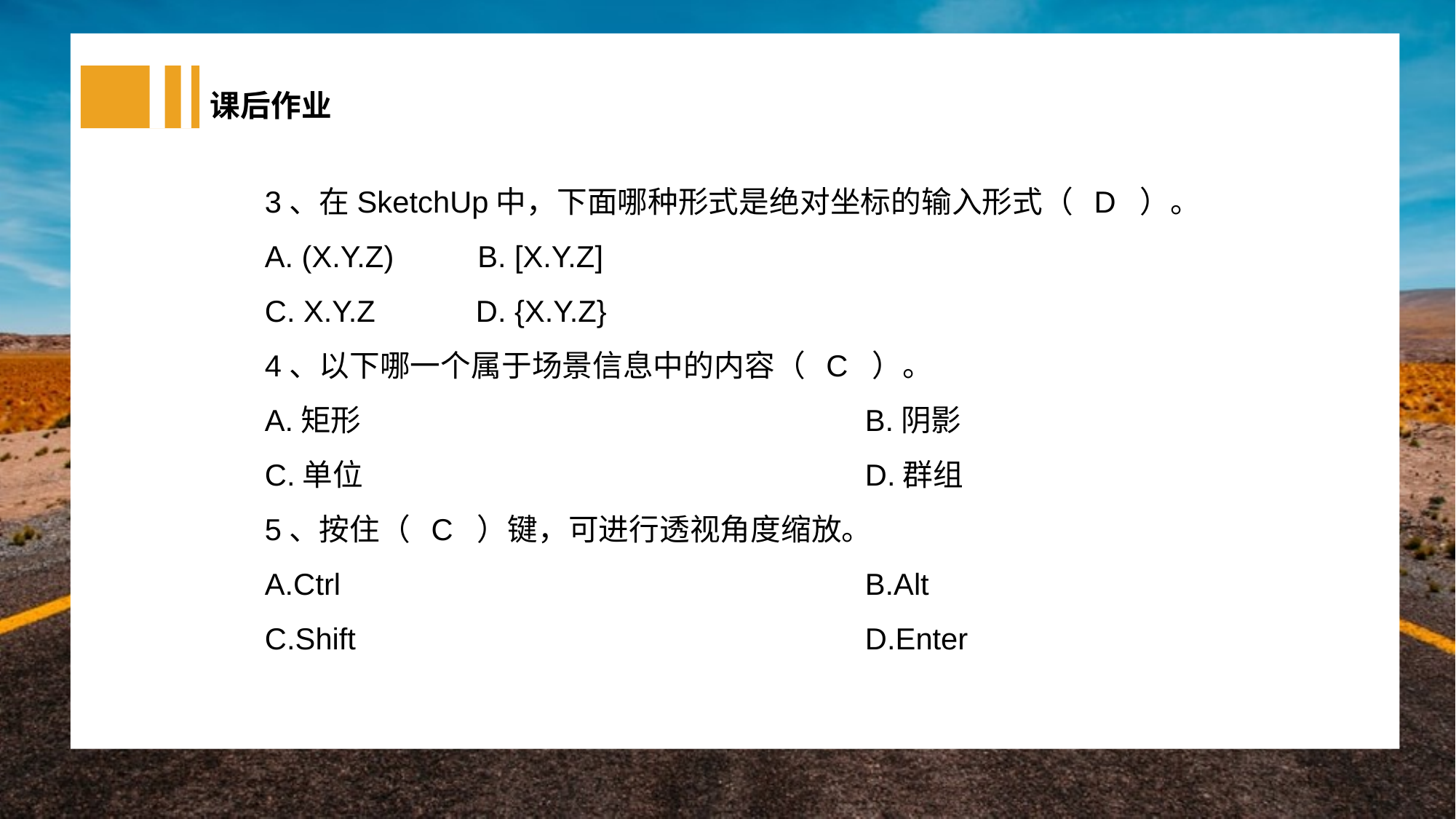

课后作业

3、在SketchUp中，下面哪种形式是绝对坐标的输入形式（  D  ）。
A. (X.Y.Z)          B. [X.Y.Z]
C. X.Y.Z            D. {X.Y.Z}
4、以下哪一个属于场景信息中的内容（  C  ）。
A.矩形					B.阴影
C.单位					D.群组
5、按住（  C  ）键，可进行透视角度缩放。
A.Ctrl					B.Alt
C.Shift					D.Enter